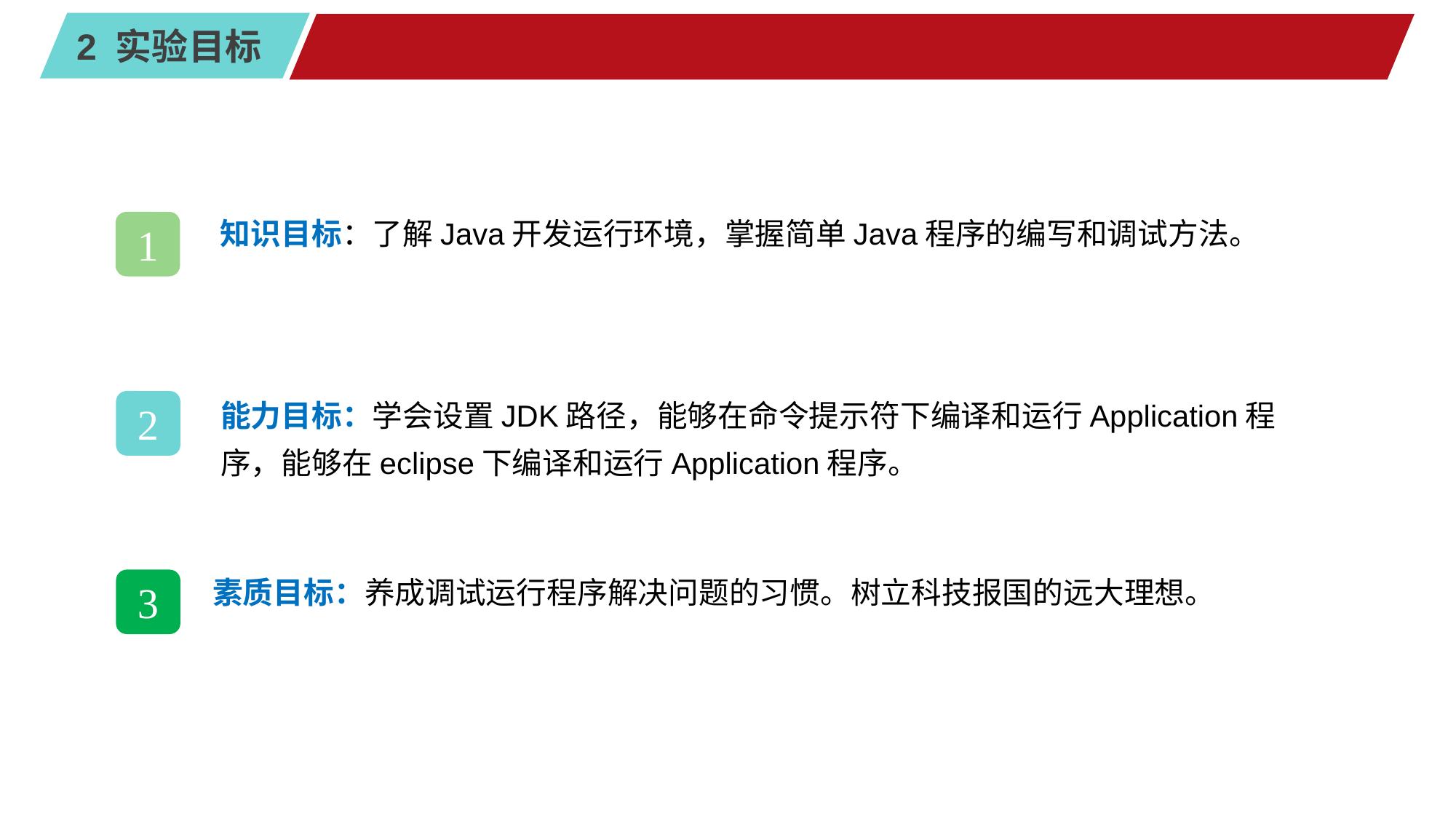

#
知识目标：了解Java开发运行环境，掌握简单Java程序的编写和调试方法。
1
能力目标：学会设置JDK路径，能够在命令提示符下编译和运行Application程序，能够在eclipse下编译和运行Application程序。
2
素质目标：养成调试运行程序解决问题的习惯。树立科技报国的远大理想。
3